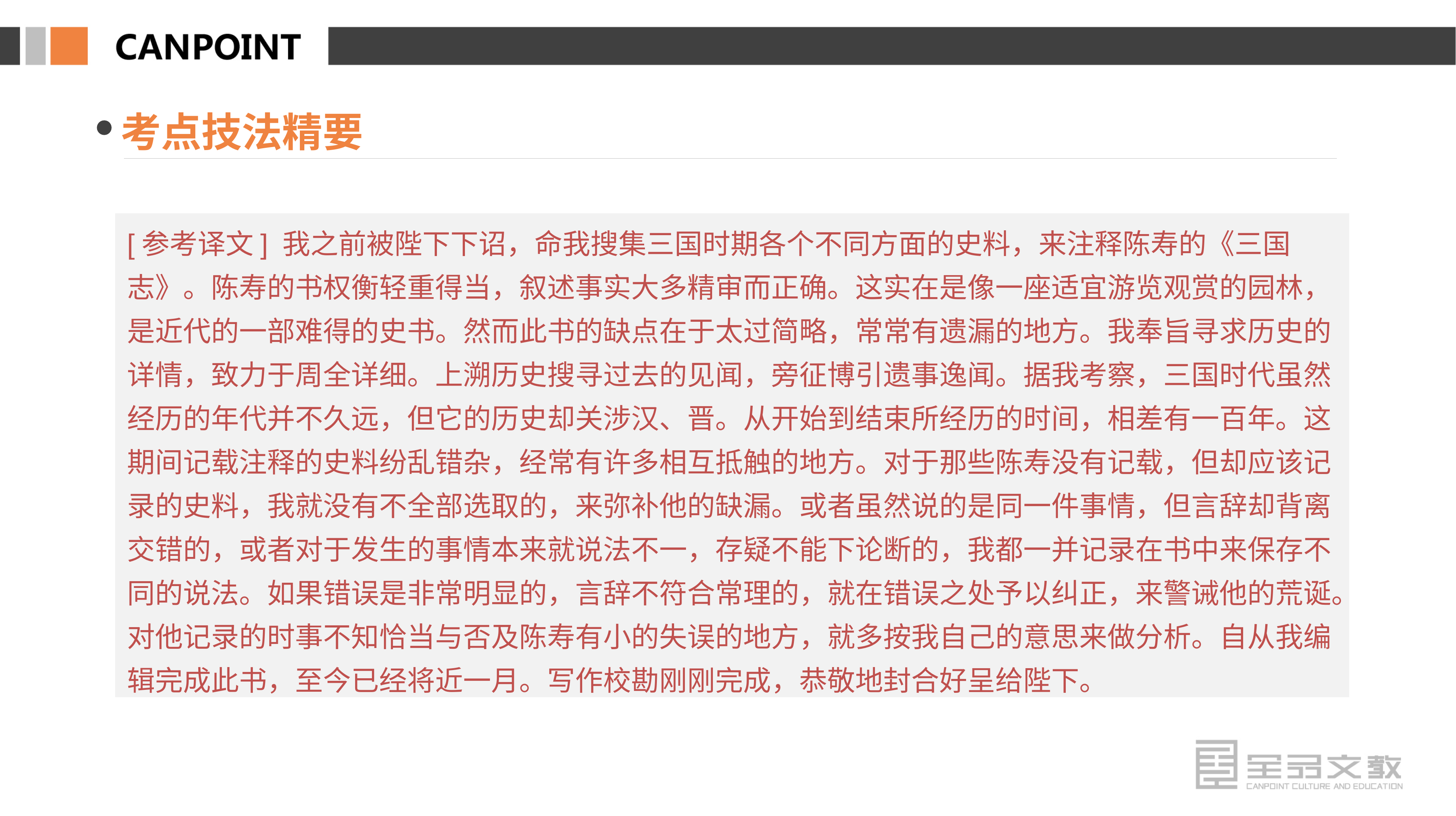

考点技法精要

[参考译文] 我之前被陛下下诏，命我搜集三国时期各个不同方面的史料，来注释陈寿的《三国志》。陈寿的书权衡轻重得当，叙述事实大多精审而正确。这实在是像一座适宜游览观赏的园林，是近代的一部难得的史书。然而此书的缺点在于太过简略，常常有遗漏的地方。我奉旨寻求历史的详情，致力于周全详细。上溯历史搜寻过去的见闻，旁征博引遗事逸闻。据我考察，三国时代虽然经历的年代并不久远，但它的历史却关涉汉、晋。从开始到结束所经历的时间，相差有一百年。这期间记载注释的史料纷乱错杂，经常有许多相互抵触的地方。对于那些陈寿没有记载，但却应该记录的史料，我就没有不全部选取的，来弥补他的缺漏。或者虽然说的是同一件事情，但言辞却背离交错的，或者对于发生的事情本来就说法不一，存疑不能下论断的，我都一并记录在书中来保存不同的说法。如果错误是非常明显的，言辞不符合常理的，就在错误之处予以纠正，来警诫他的荒诞。对他记录的时事不知恰当与否及陈寿有小的失误的地方，就多按我自己的意思来做分析。自从我编辑完成此书，至今已经将近一月。写作校勘刚刚完成，恭敬地封合好呈给陛下。